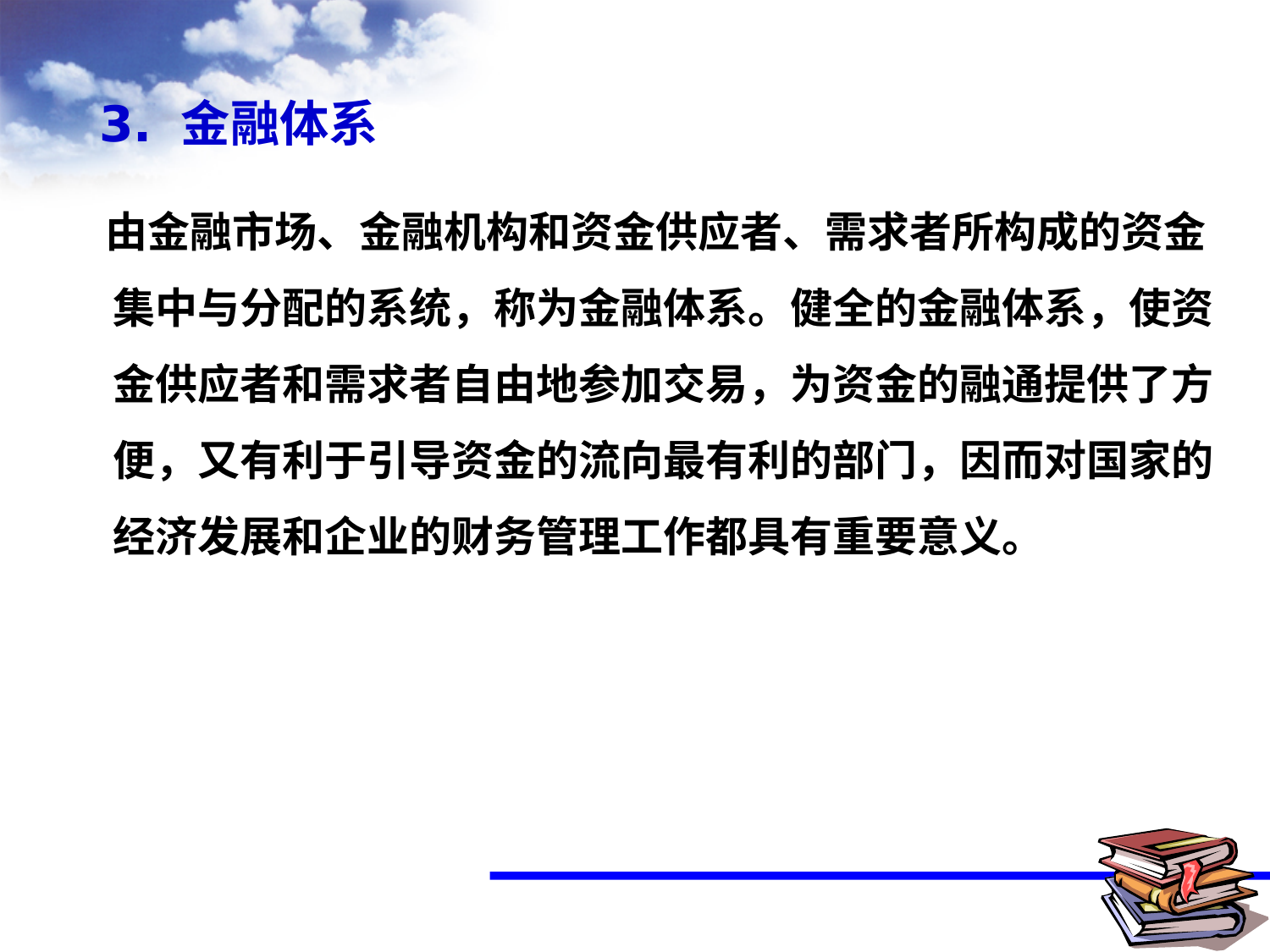

3. 金融体系

     由金融市场、金融机构和资金供应者、需求者所构成的资金集中与分配的系统，称为金融体系。健全的金融体系，使资金供应者和需求者自由地参加交易，为资金的融通提供了方便，又有利于引导资金的流向最有利的部门，因而对国家的经济发展和企业的财务管理工作都具有重要意义。